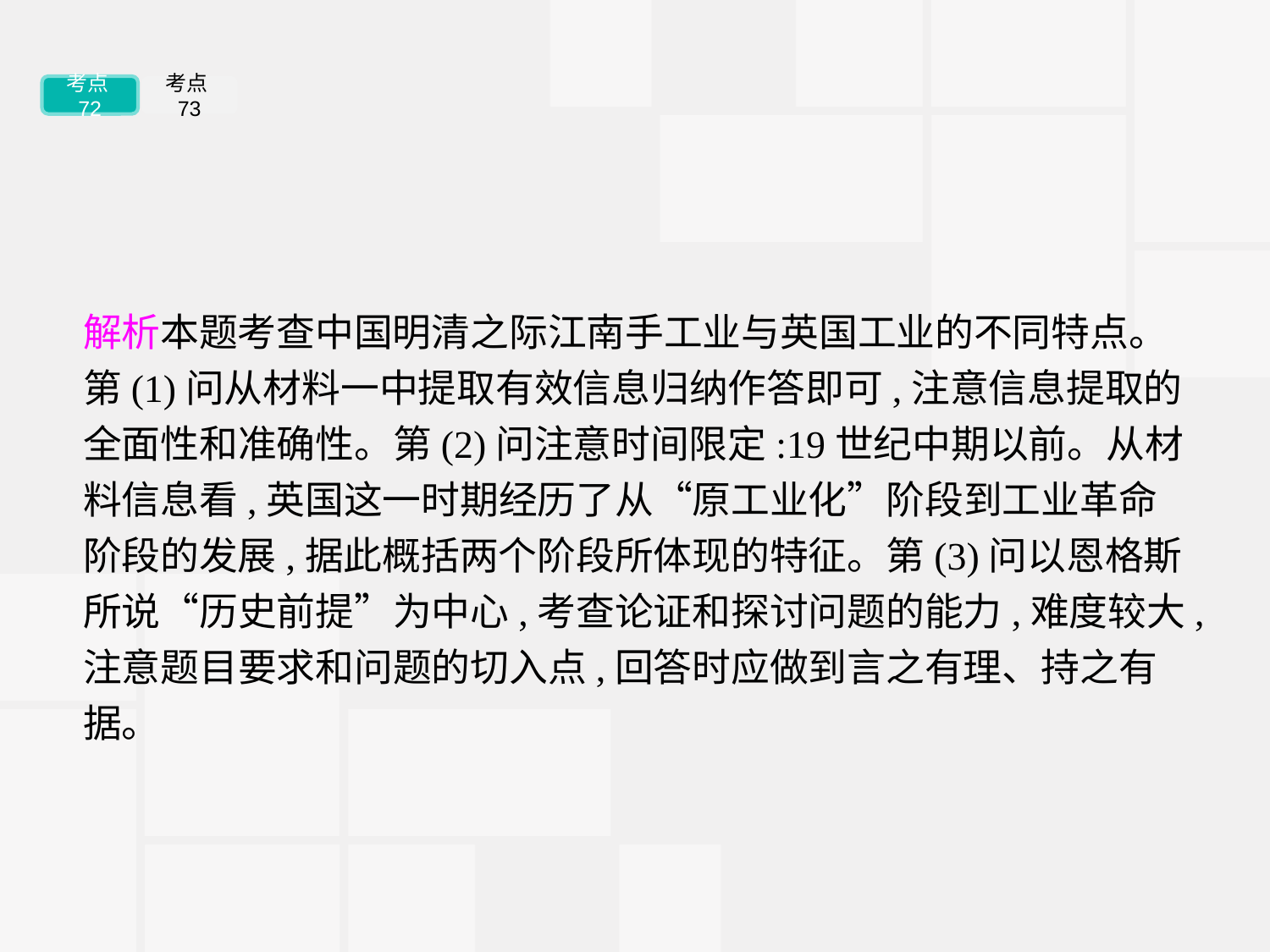

考点72
考点73
解析本题考查中国明清之际江南手工业与英国工业的不同特点。第(1)问从材料一中提取有效信息归纳作答即可,注意信息提取的全面性和准确性。第(2)问注意时间限定:19世纪中期以前。从材料信息看,英国这一时期经历了从“原工业化”阶段到工业革命阶段的发展,据此概括两个阶段所体现的特征。第(3)问以恩格斯所说“历史前提”为中心,考查论证和探讨问题的能力,难度较大,注意题目要求和问题的切入点,回答时应做到言之有理、持之有据。